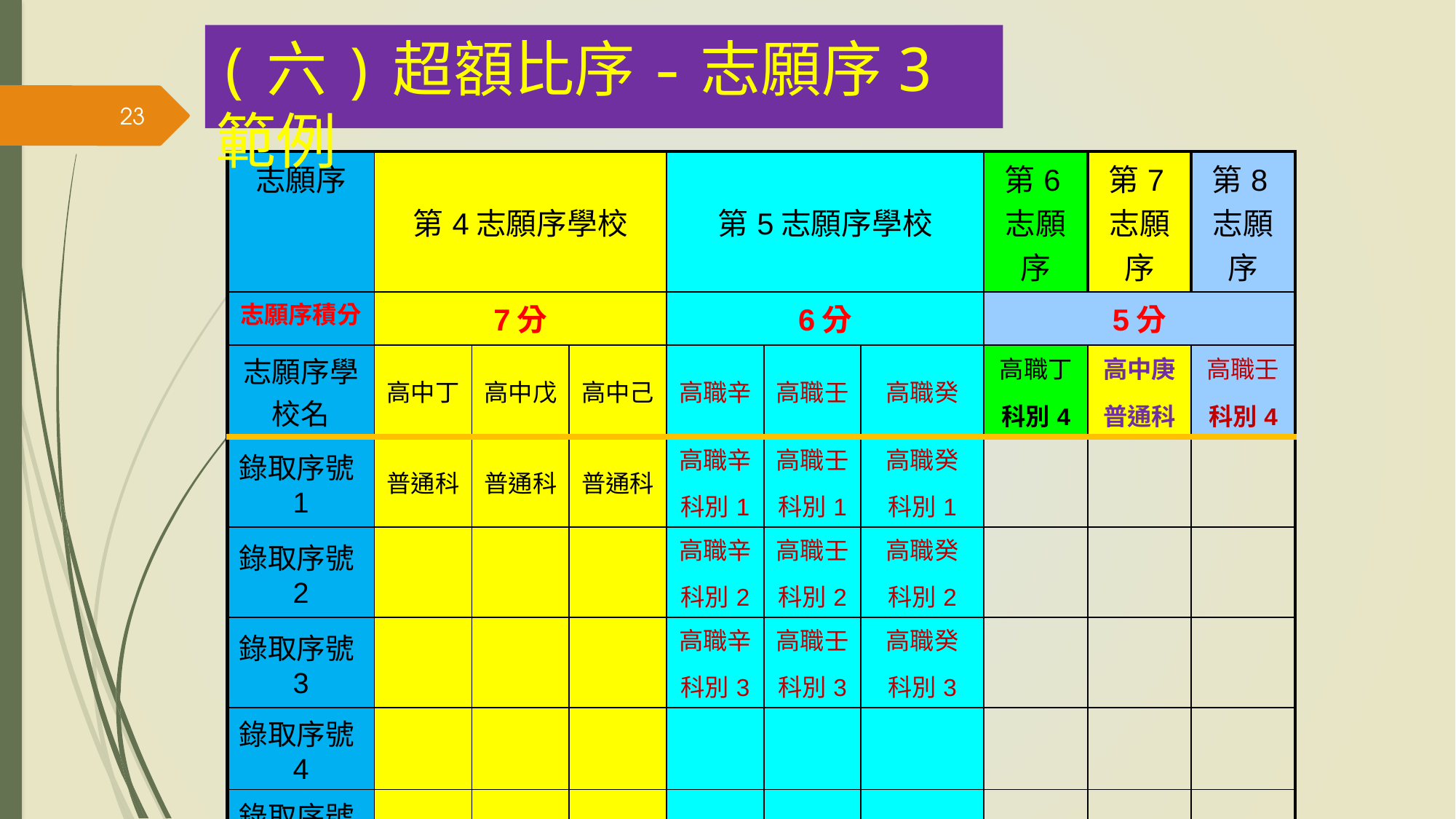

(六)超額比序-志願序3 範例
23
| 志願序 | 第4志願序學校 |  |  | 第5志願序學校 |  |  | 第6志願序 | 第7志願序 | 第8志願序 |
| --- | --- | --- | --- | --- | --- | --- | --- | --- | --- |
| 志願序積分 | 7分 |  |  | 6分 |  |  | 5分 |  |  |
| 志願序學校名 | 高中丁 | 高中戊 | 高中己 | 高職辛 | 高職壬 | 高職癸 | 高職丁 科別4 | 高中庚 普通科 | 高職壬 科別4 |
| 錄取序號1 | 普通科 | 普通科 | 普通科 | 高職辛 科別1 | 高職壬 科別1 | 高職癸 科別1 |  |  |  |
| 錄取序號2 |  |  |  | 高職辛 科別2 | 高職壬 科別2 | 高職癸 科別2 |  |  |  |
| 錄取序號3 |  |  |  | 高職辛 科別3 | 高職壬 科別3 | 高職癸 科別3 |  |  |  |
| 錄取序號4 |  |  |  |  |  |  |  |  |  |
| 錄取序號5 |  |  |  |  |  |  |  |  |  |